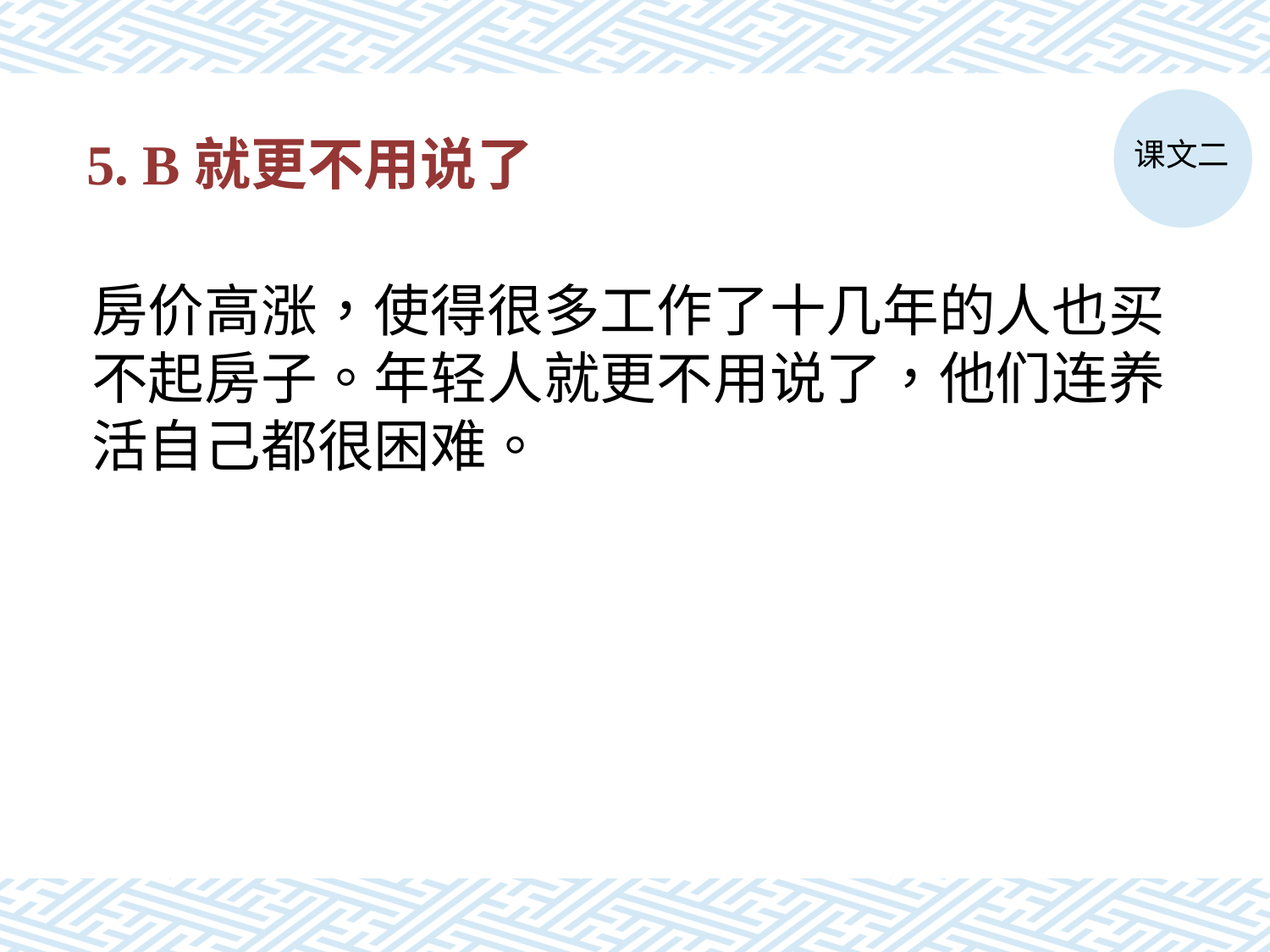

课文二
# 5. B就更不用说了
房价高涨，使得很多工作了十几年的人也买不起房子。年轻人就更不用说了，他们连养活自己都很困难。